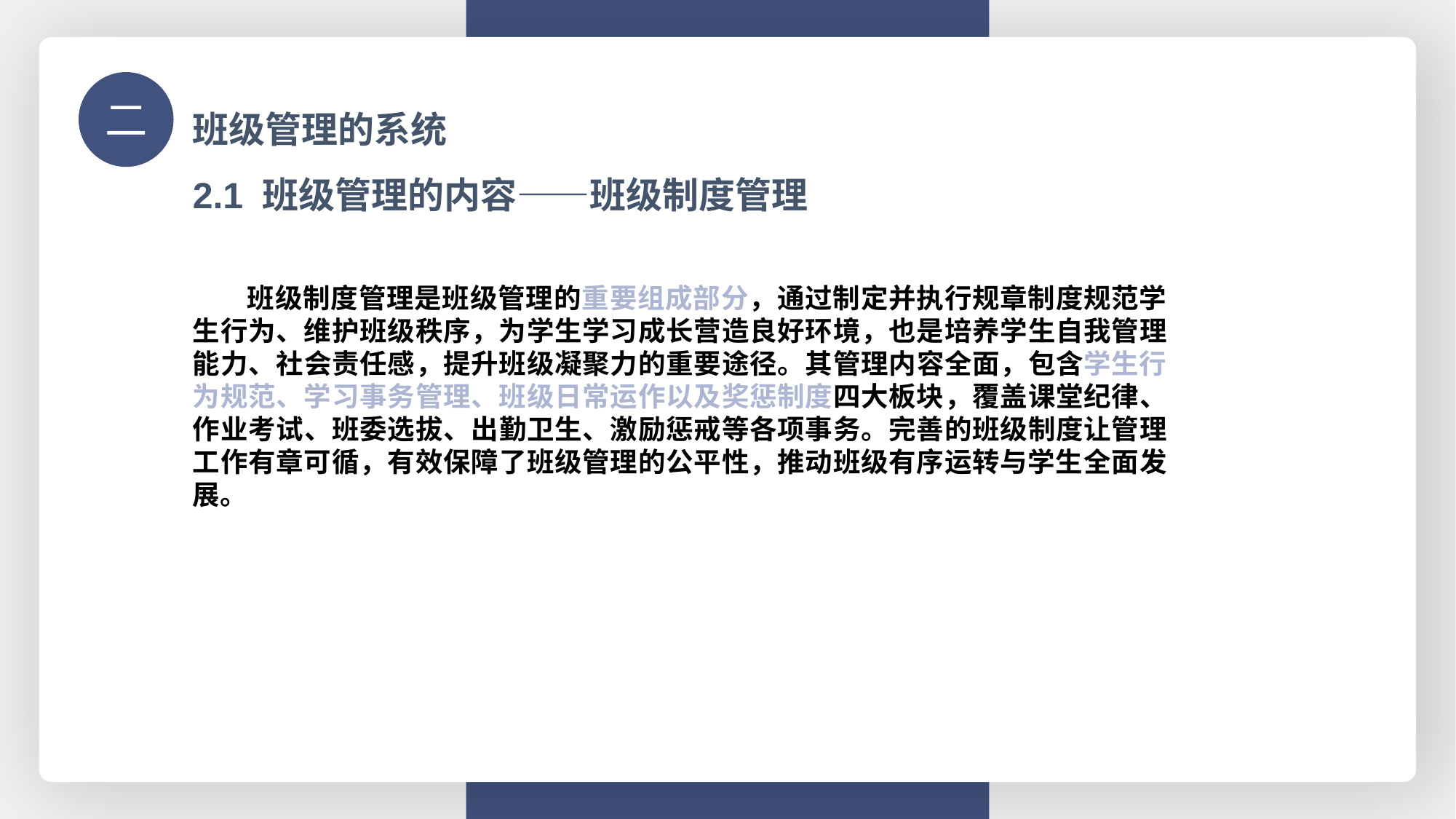

班级管理的系统
二
2.1 班级管理的内容——班级制度管理
       班级制度管理是班级管理的重要组成部分，通过制定并执行规章制度规范学生行为、维护班级秩序，为学生学习成长营造良好环境，也是培养学生自我管理能力、社会责任感，提升班级凝聚力的重要途径。其管理内容全面，包含学生行为规范、学习事务管理、班级日常运作以及奖惩制度四大板块，覆盖课堂纪律、作业考试、班委选拔、出勤卫生、激励惩戒等各项事务。完善的班级制度让管理工作有章可循，有效保障了班级管理的公平性，推动班级有序运转与学生全面发展。